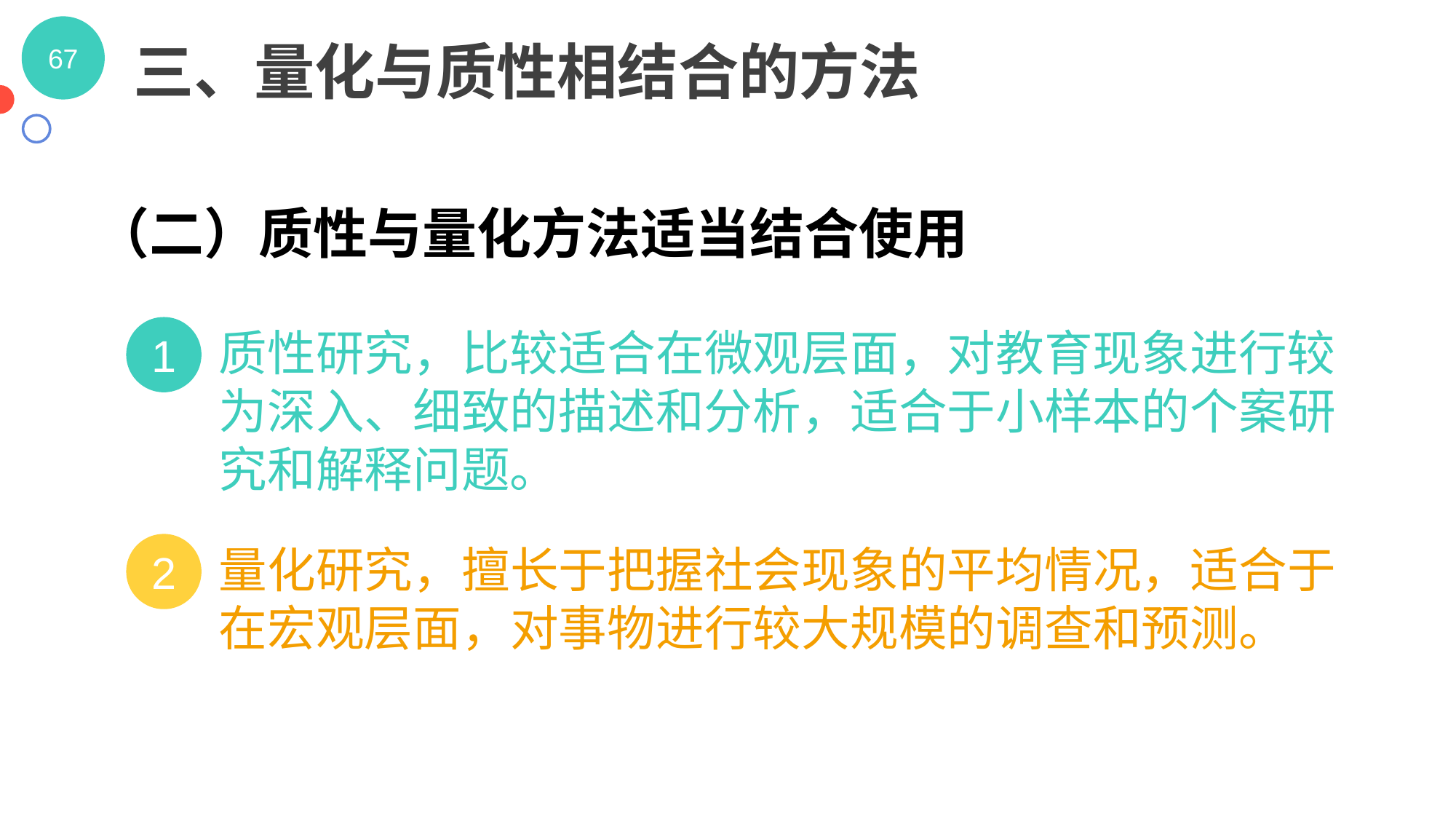

三、量化与质性相结合的方法
（二）质性与量化方法适当结合使用
1
质性研究，比较适合在微观层面，对教育现象进行较为深入、细致的描述和分析，适合于小样本的个案研究和解释问题。
2
量化研究，擅长于把握社会现象的平均情况，适合于在宏观层面，对事物进行较大规模的调查和预测。